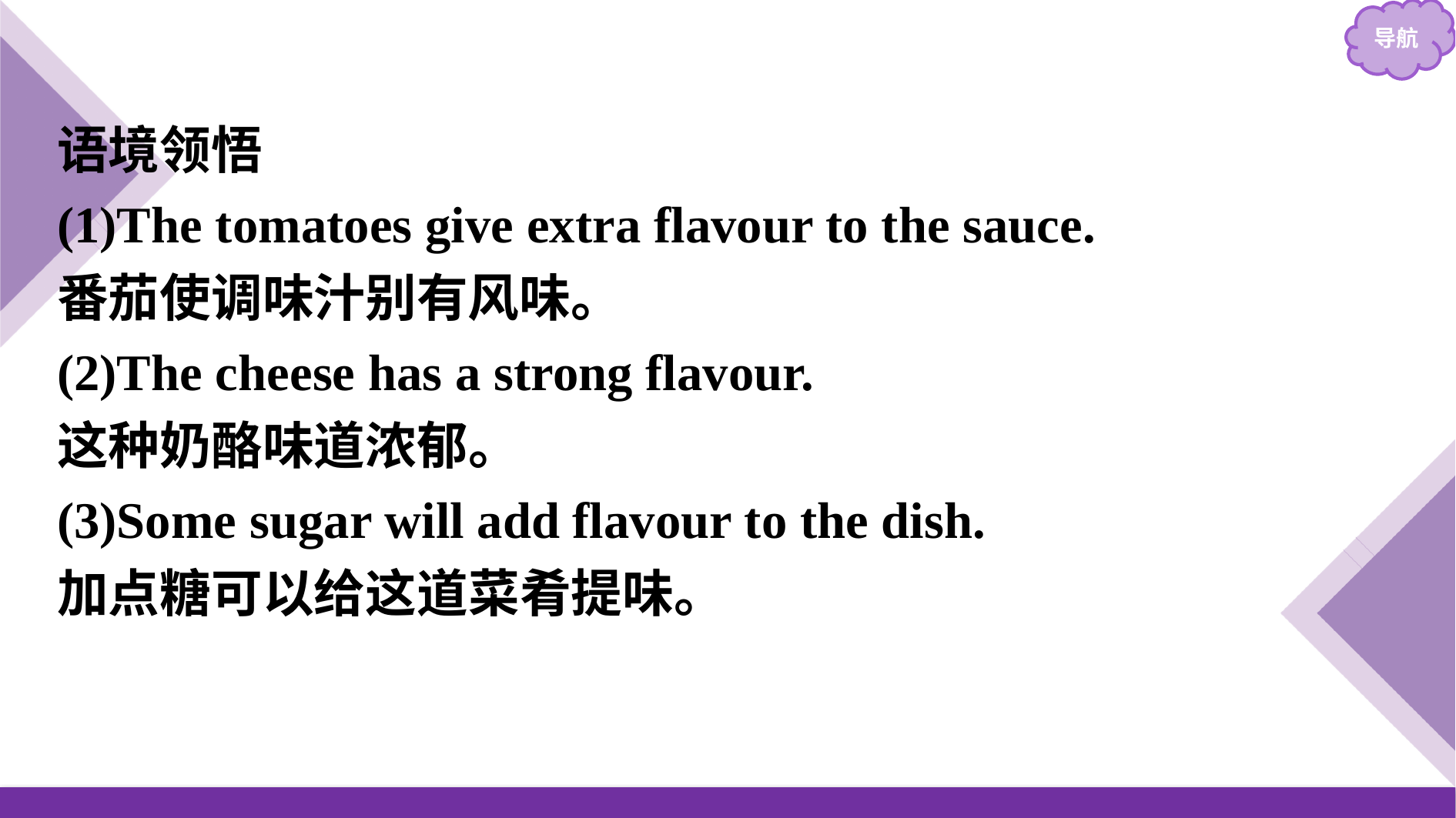

语境领悟
(1)The tomatoes give extra flavour to the sauce.
番茄使调味汁别有风味。
(2)The cheese has a strong flavour.
这种奶酪味道浓郁。
(3)Some sugar will add flavour to the dish.
加点糖可以给这道菜肴提味。